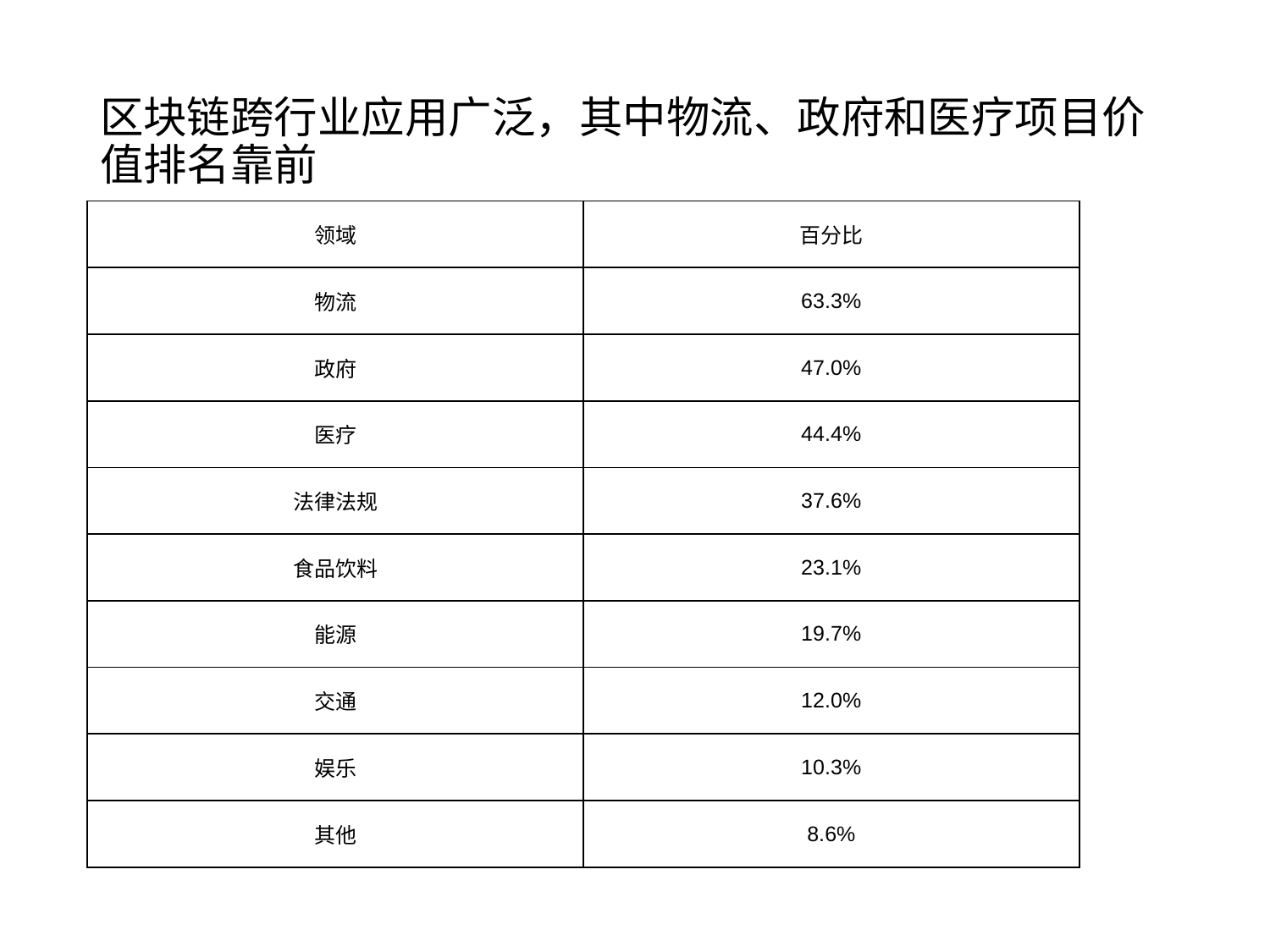

# 区块链跨行业应用广泛，其中物流、政府和医疗项目价值排名靠前
| 领域 | 百分比 |
| --- | --- |
| 物流 | 63.3% |
| 政府 | 47.0% |
| 医疗 | 44.4% |
| 法律法规 | 37.6% |
| 食品饮料 | 23.1% |
| 能源 | 19.7% |
| 交通 | 12.0% |
| 娱乐 | 10.3% |
| 其他 | 8.6% |